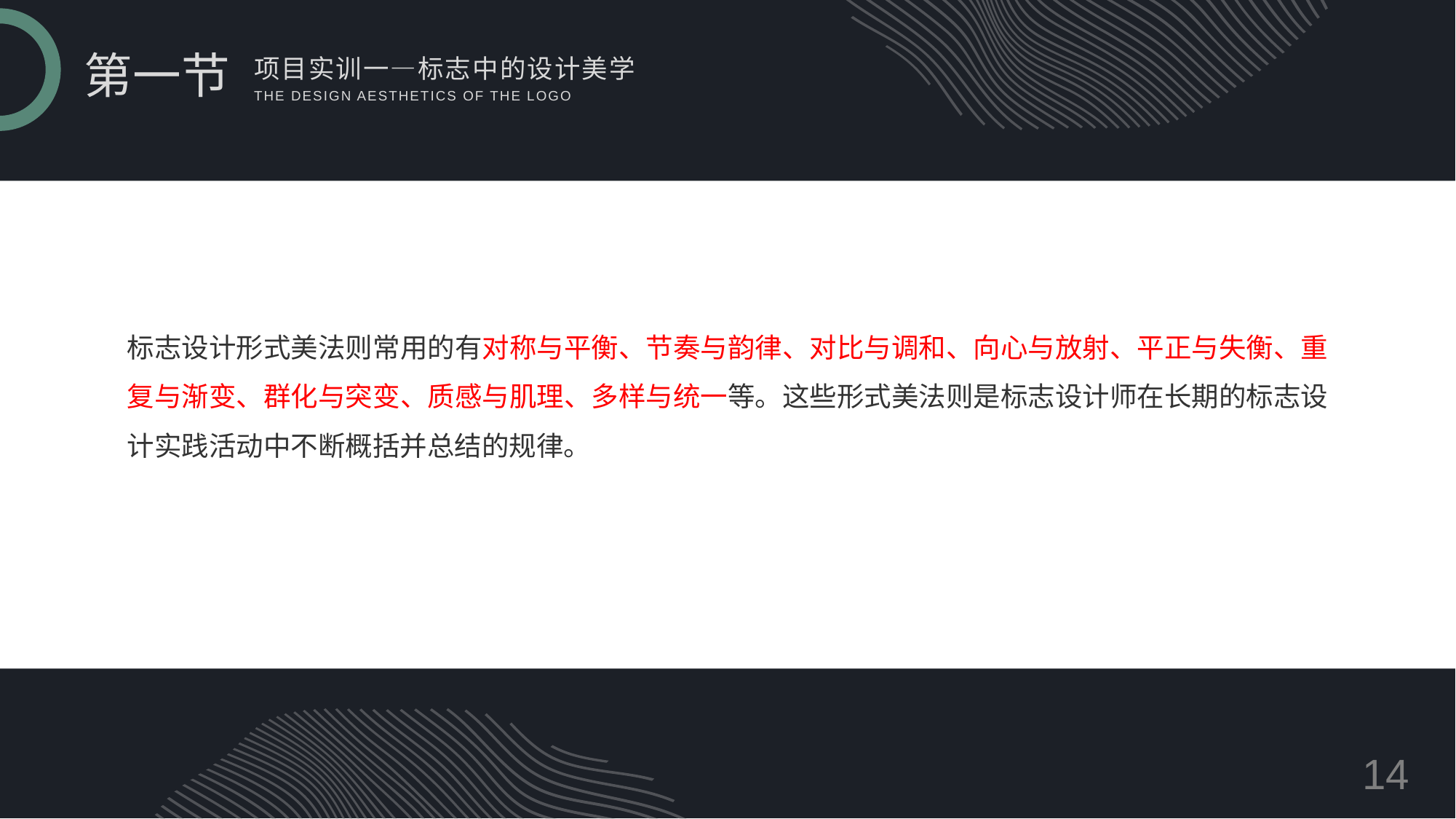

第一节
项目实训一—标志中的设计美学
THE DESIGN AESTHETICS OF THE LOGO

标志设计形式美法则常用的有对称与平衡、节奏与韵律、对比与调和、向心与放射、平正与失衡、重复与渐变、群化与突变、质感与肌理、多样与统一等。这些形式美法则是标志设计师在长期的标志设计实践活动中不断概括并总结的规律。

14